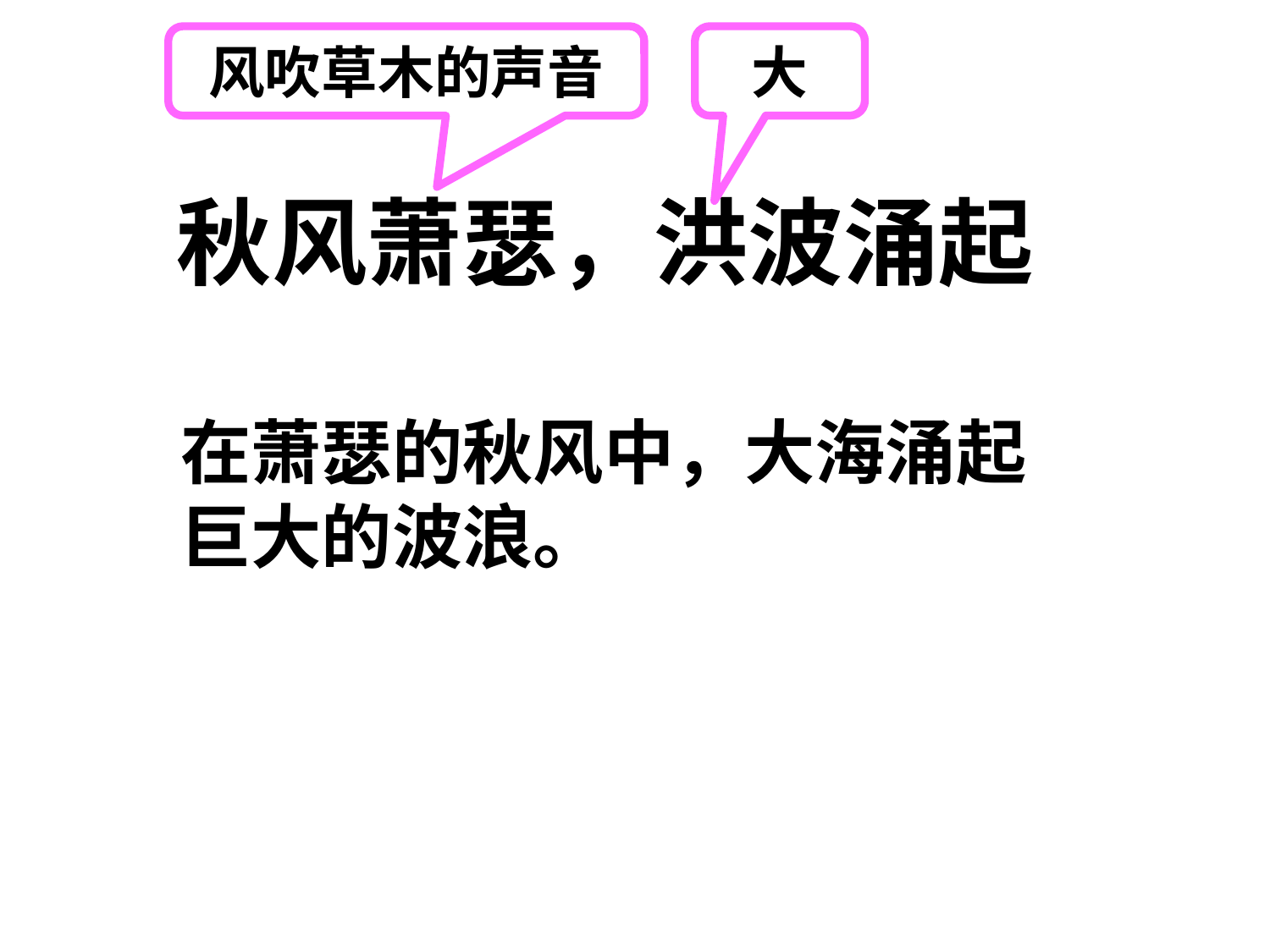

风吹草木的声音
大
秋风萧瑟，洪波涌起
在萧瑟的秋风中，大海涌起巨大的波浪。